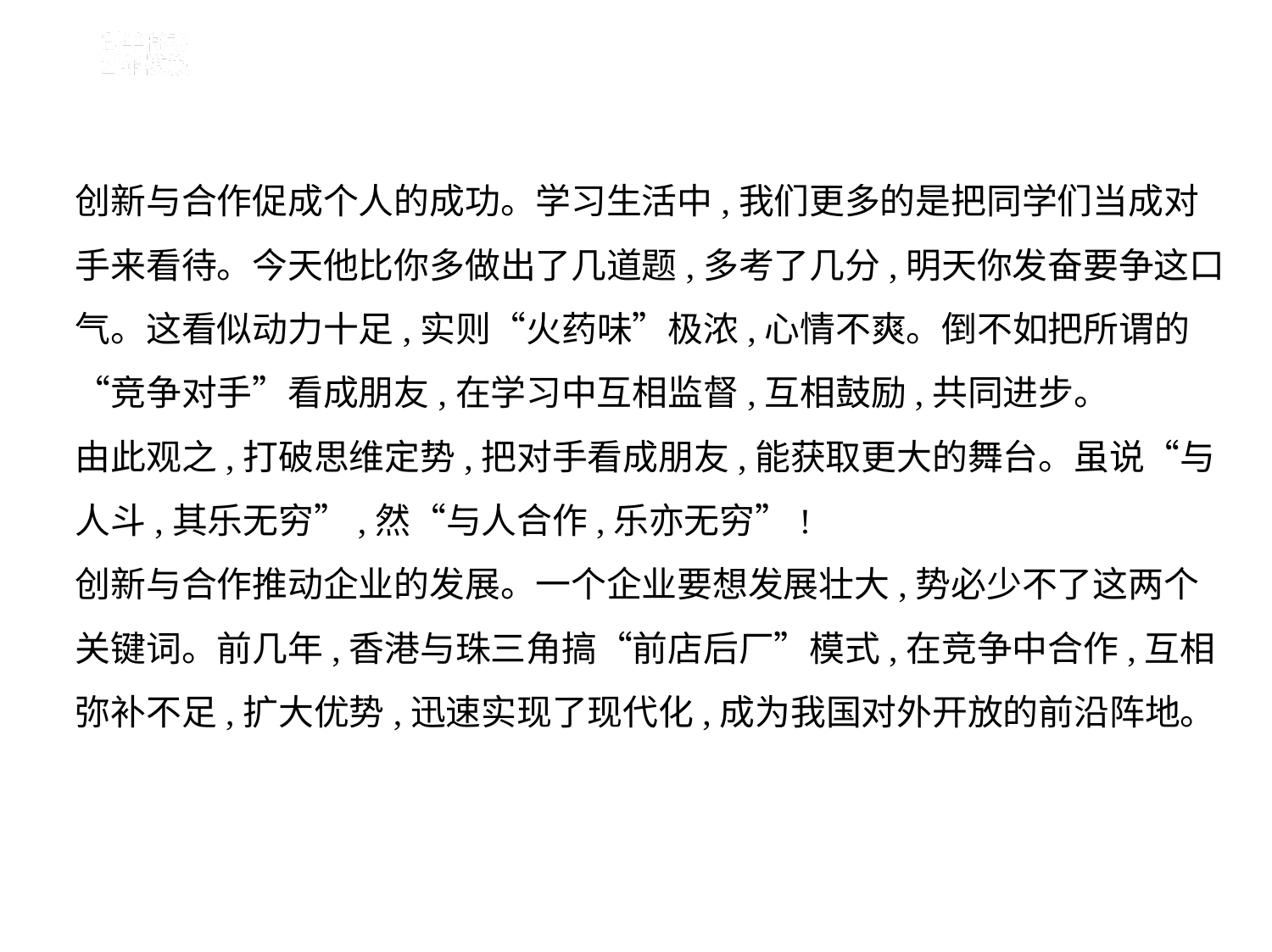

创新与合作促成个人的成功。学习生活中,我们更多的是把同学们当成对
手来看待。今天他比你多做出了几道题,多考了几分,明天你发奋要争这口
气。这看似动力十足,实则“火药味”极浓,心情不爽。倒不如把所谓的
“竞争对手”看成朋友,在学习中互相监督,互相鼓励,共同进步。
由此观之,打破思维定势,把对手看成朋友,能获取更大的舞台。虽说“与
人斗,其乐无穷”,然“与人合作,乐亦无穷”!
创新与合作推动企业的发展。一个企业要想发展壮大,势必少不了这两个
关键词。前几年,香港与珠三角搞“前店后厂”模式,在竞争中合作,互相
弥补不足,扩大优势,迅速实现了现代化,成为我国对外开放的前沿阵地。